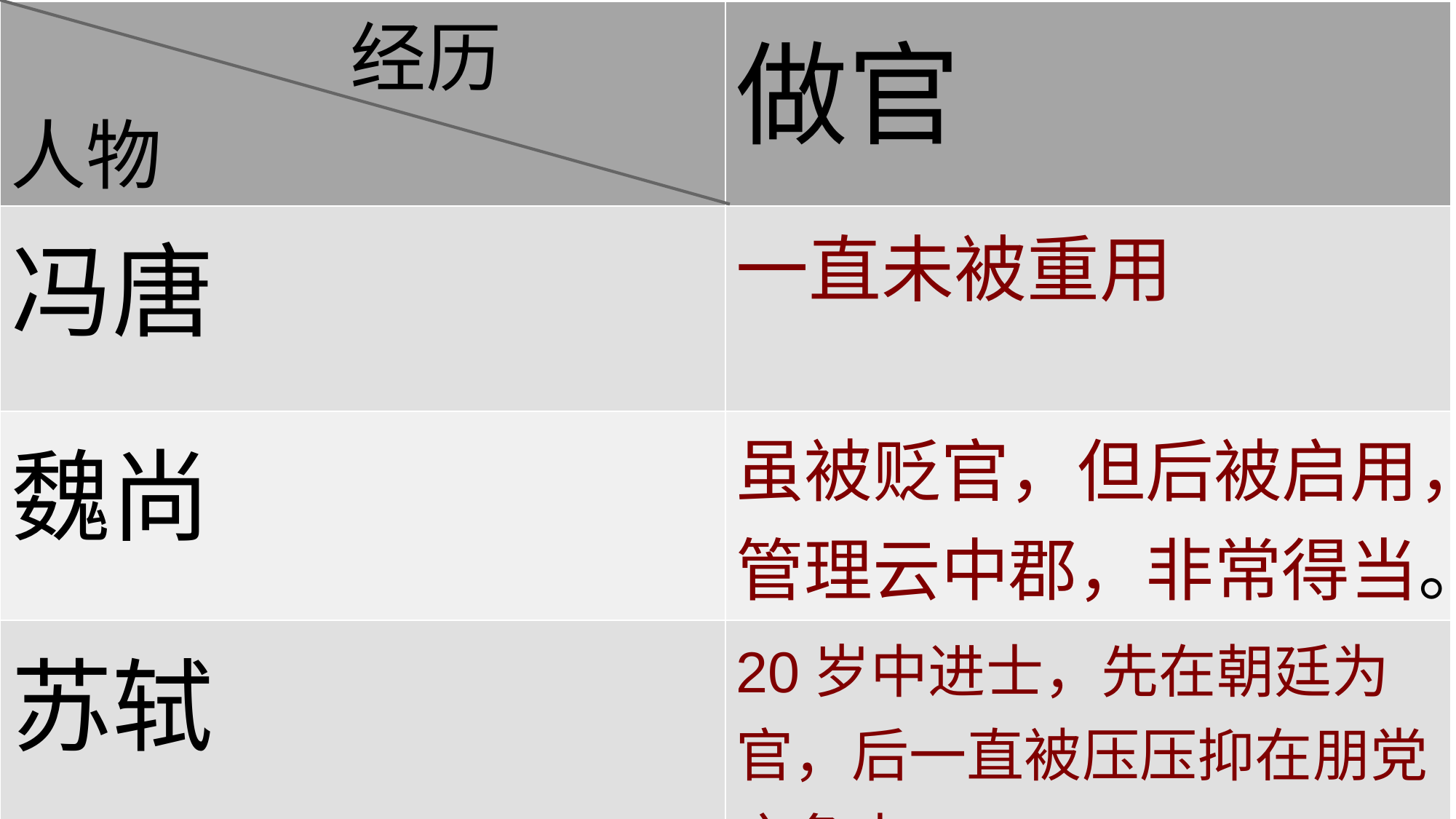

|  | 做官 |
| --- | --- |
| 冯唐 | 一直未被重用 |
| 魏尚 | 虽被贬官，但后被启用，管理云中郡，非常得当。 |
| 苏轼 | 20岁中进士，先在朝廷为官，后一直被压压抑在朋党之争中。 |
经历
人物